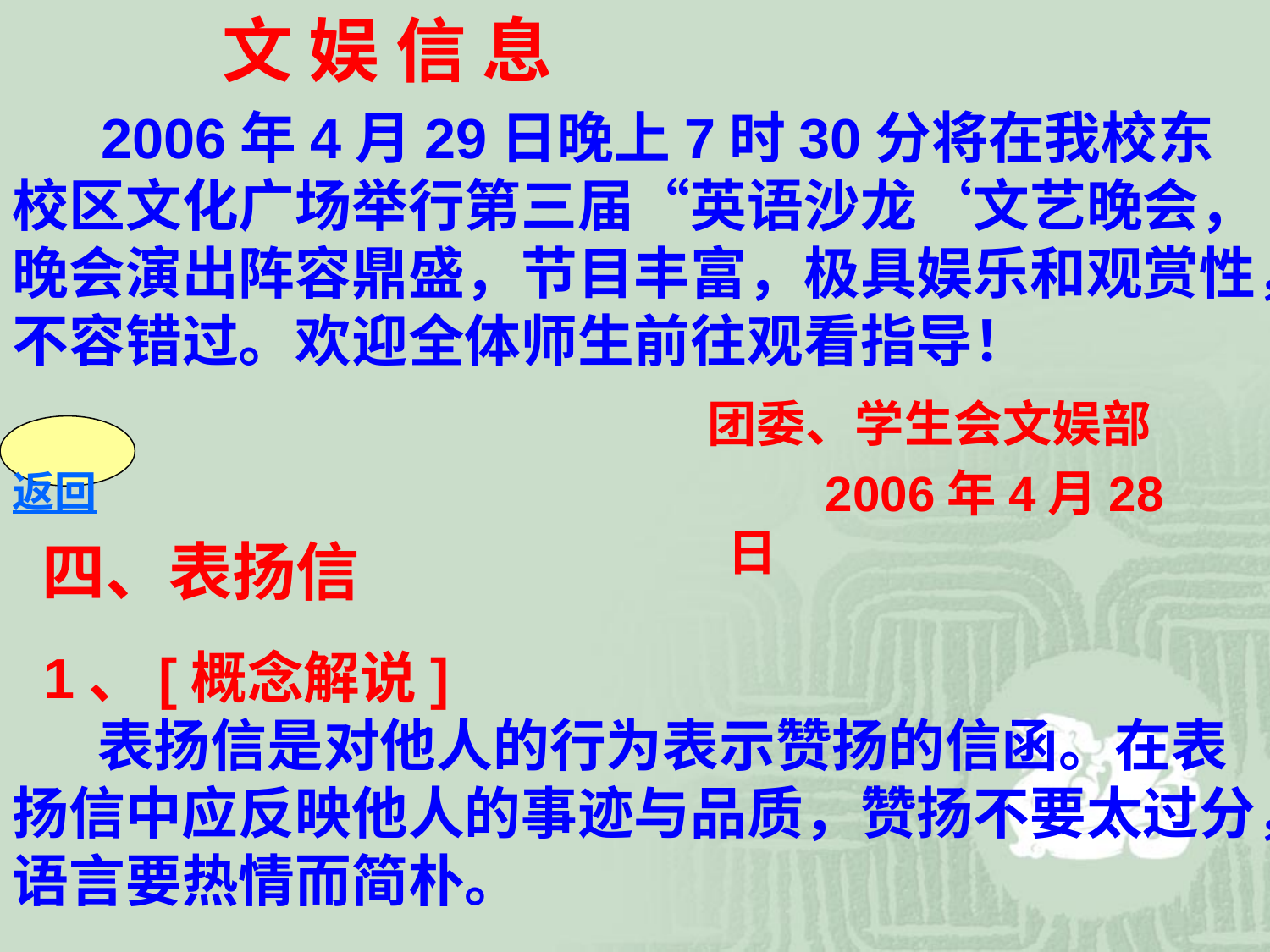

文 娱 信 息
          2006年4月29日晚上7时30分将在我校东校区文化广场举行第三届“英语沙龙‘文艺晚会，晚会演出阵容鼎盛，节目丰富，极具娱乐和观赏性，不容错过。欢迎全体师生前往观看指导！
                       团委、学生会文娱部

 返回
           2006年4月28日
 四、表扬信
  1、[概念解说]
　　   表扬信是对他人的行为表示赞扬的信函。在表扬信中应反映他人的事迹与品质，赞扬不要太过分，语言要热情而简朴。